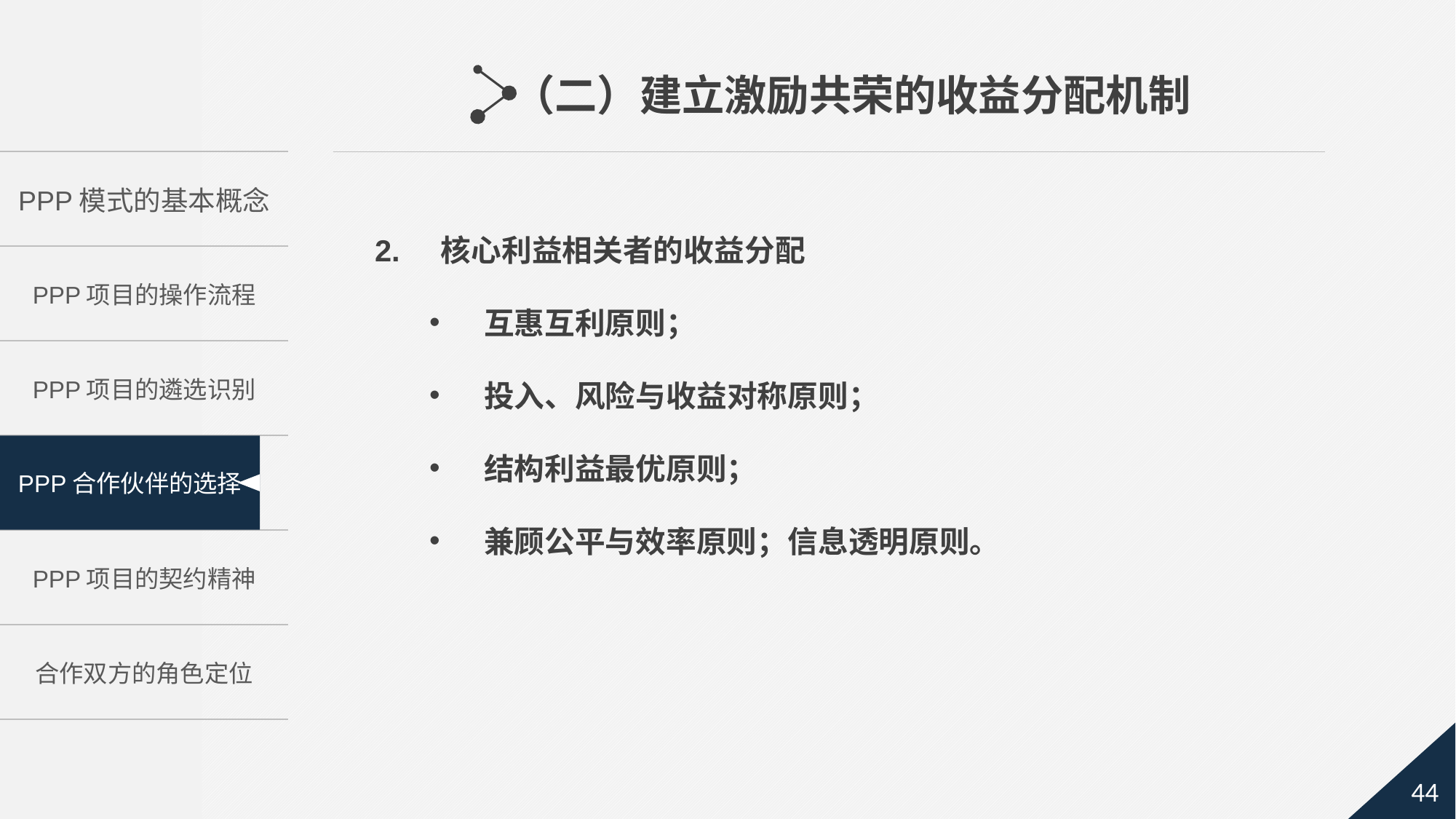

（二）建立激励共荣的收益分配机制
2.    核心利益相关者的收益分配

互惠互利原则；

投入、风险与收益对称原则；

结构利益最优原则；

兼顾公平与效率原则；信息透明原则。